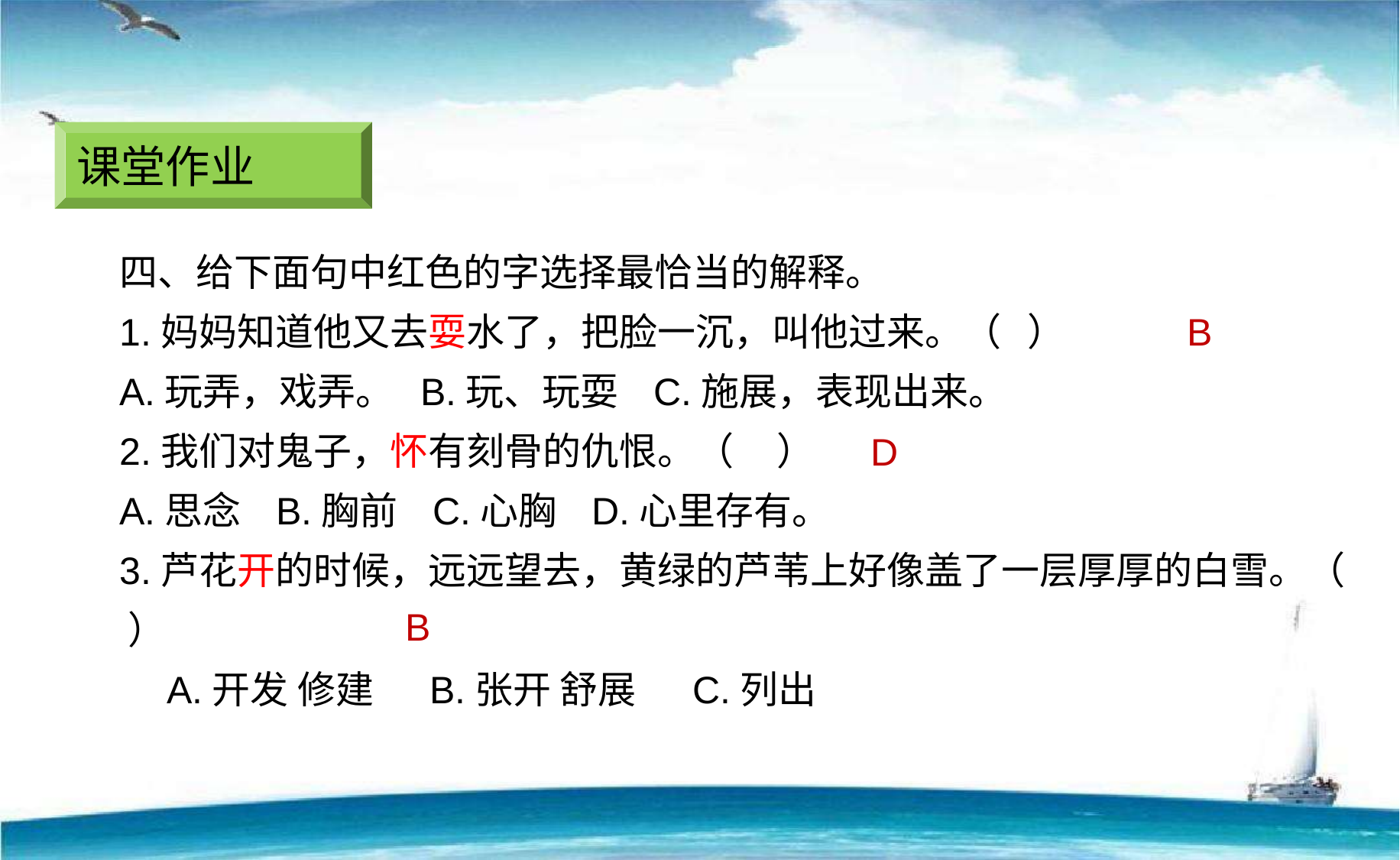

课堂作业
四、给下面句中红色的字选择最恰当的解释。
1.妈妈知道他又去耍水了，把脸一沉，叫他过来。（   ）
A.玩弄，戏弄。  B.玩、玩耍   C.施展，表现出来。
2.我们对鬼子，怀有刻骨的仇恨。（     ）
A.思念   B.胸前   C.心胸   D.心里存有。
3.芦花开的时候，远远望去，黄绿的芦苇上好像盖了一层厚厚的白雪。（   ）
　A.开发 修建　 B.张开 舒展　 C.列出
B
D
B